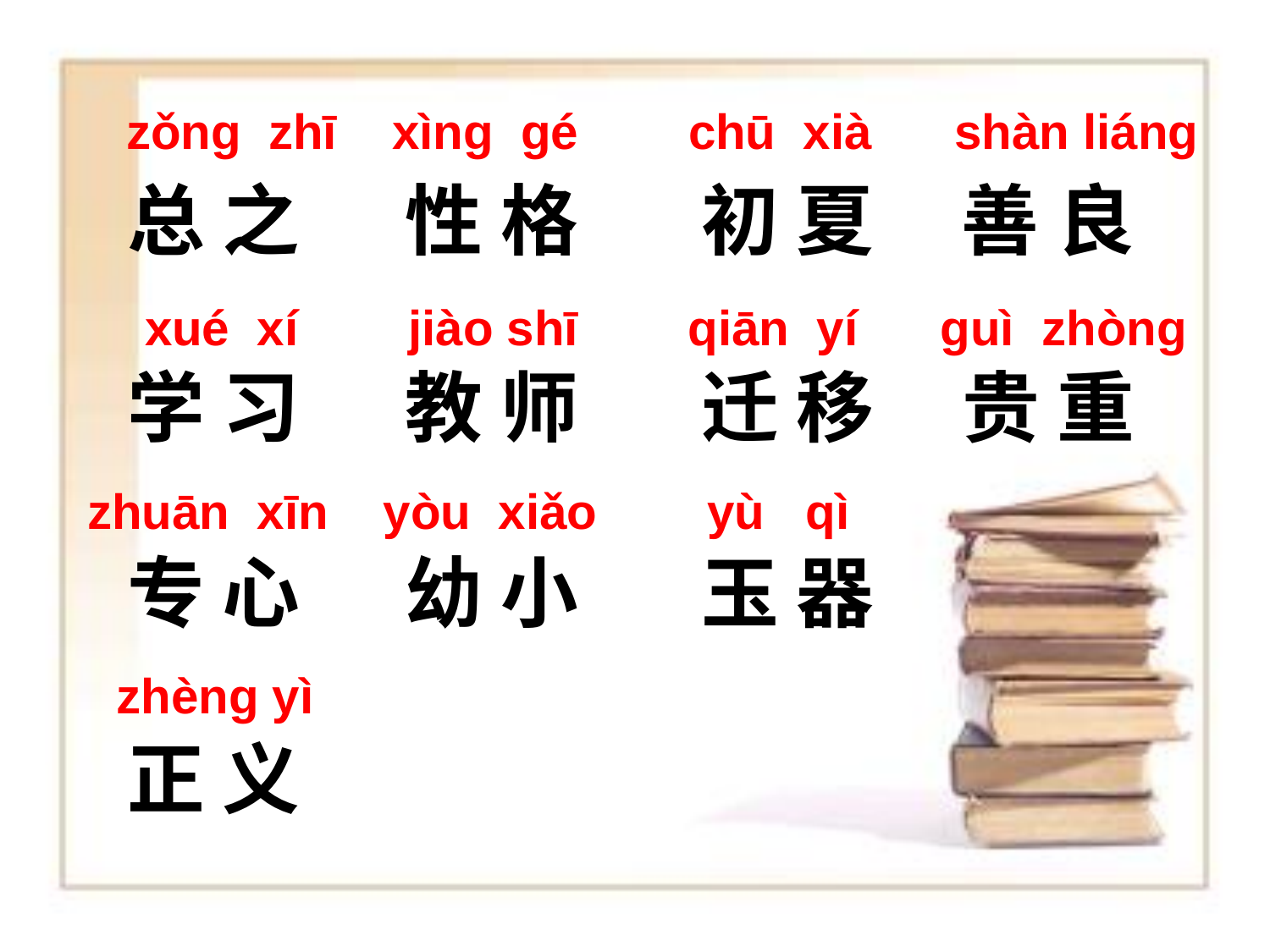

zǒng  zhī    xìng  gé        chū  xià      shàn liáng
总 之      性 格       初 夏     善 良

学 习      教 师       迁 移     贵 重

专 心      幼 小       玉 器

正 义
  xué  xí        jiào shī        qiān  yí      guì  zhòng
zhuān  xīn    yòu  xiǎo        yù   qì
 zhèng yì